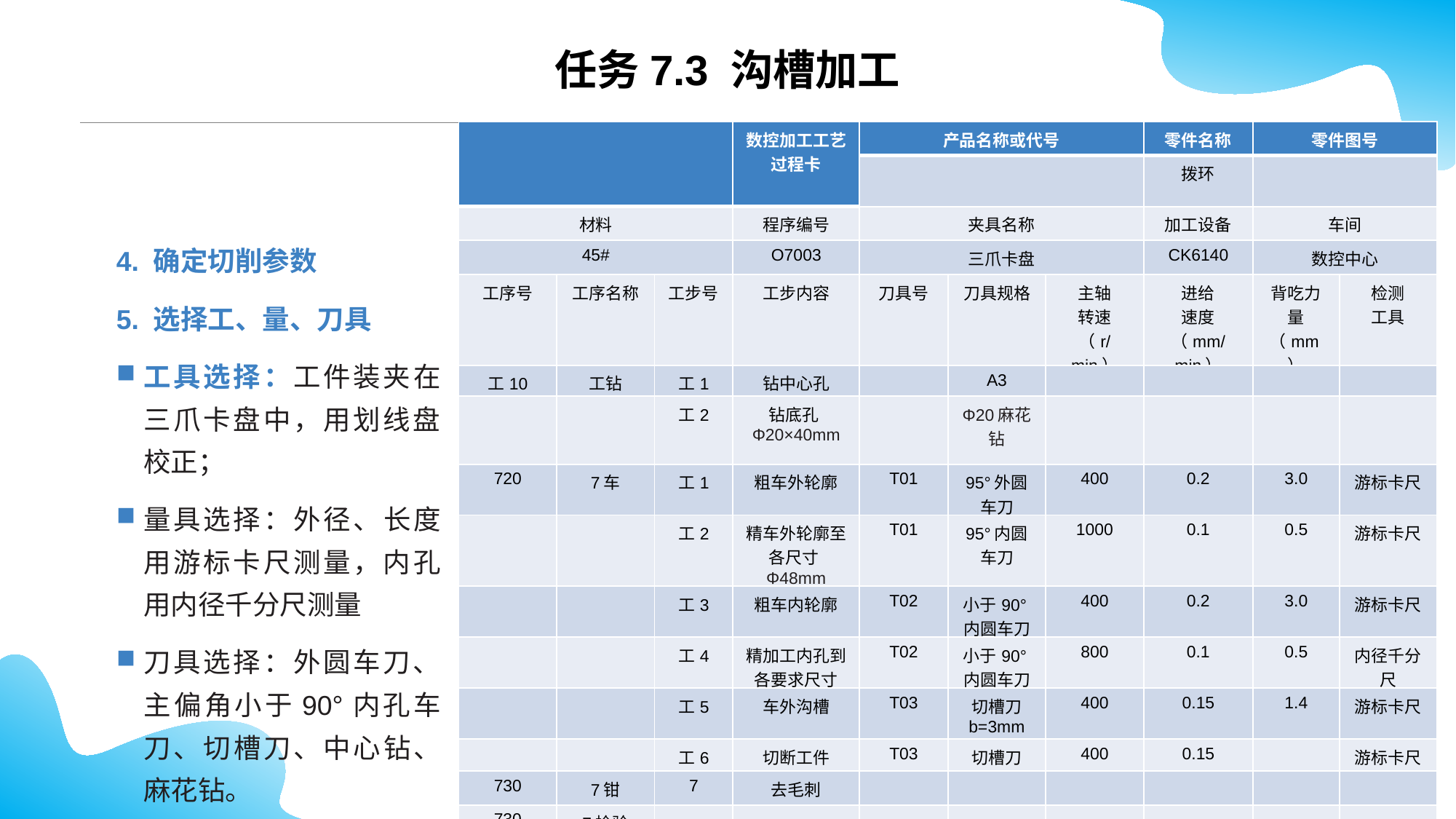

CONTENTS
任务7.3 沟槽加工
|  |  |  | 数控加工工艺过程卡 | 产品名称或代号 |  |  | 零件名称 | 零件图号 |  |
| --- | --- | --- | --- | --- | --- | --- | --- | --- | --- |
|  |  |  |  |  |  |  | 拨环 |  |  |
| 材料 |  |  | 程序编号 | 夹具名称 |  |  | 加工设备 | 车间 |  |
| 45# |  |  | O7003 | 三爪卡盘 |  |  | CK6140 | 数控中心 |  |
| 工序号 | 工序名称 | 工步号 | 工步内容 | 刀具号 | 刀具规格 | 主轴 转速 （r/min） | 进给 速度 （mm/min） | 背吃力量 （mm） | 检测 工具 |
| 工10 | 工钻 | 工1 | 钻中心孔 |  | A3 |  |  |  |  |
|  |  | 工2 | 钻底孔Φ20×40mm |  | Φ20麻花钻 |  |  |  |  |
| 720 | 7车 | 工1 | 粗车外轮廓 | T01 | 95°外圆车刀 | 400 | 0.2 | 3.0 | 游标卡尺 |
|  |  | 工2 | 精车外轮廓至各尺寸Φ48mm | T01 | 95°内圆车刀 | 1000 | 0.1 | 0.5 | 游标卡尺 |
|  |  | 工3 | 粗车内轮廓 | T02 | 小于90°内圆车刀 | 400 | 0.2 | 3.0 | 游标卡尺 |
|  |  | 工4 | 精加工内孔到各要求尺寸 | T02 | 小于90°内圆车刀 | 800 | 0.1 | 0.5 | 内径千分尺 |
|  |  | 工5 | 车外沟槽 | T03 | 切槽刀 b=3mm | 400 | 0.15 | 1.4 | 游标卡尺 |
|  |  | 工6 | 切断工件 | T03 | 切槽刀 | 400 | 0.15 |  | 游标卡尺 |
| 730 | 7钳 | 7 | 去毛刺 |  |  |  |  |  |  |
| 730 | 7检验 |  |  |  |  |  |  |  |  |
| 编制 |  | 审核 |  | 批准 |  | 年 月 日 |  | 工 页 | 第 页 |
4. 确定切削参数
5. 选择工、量、刀具
工具选择：工件装夹在三爪卡盘中，用划线盘校正；
量具选择：外径、长度用游标卡尺测量，内孔用内径千分尺测量
刀具选择：外圆车刀、主偏角小于90°内孔车刀、切槽刀、中心钻、麻花钻。